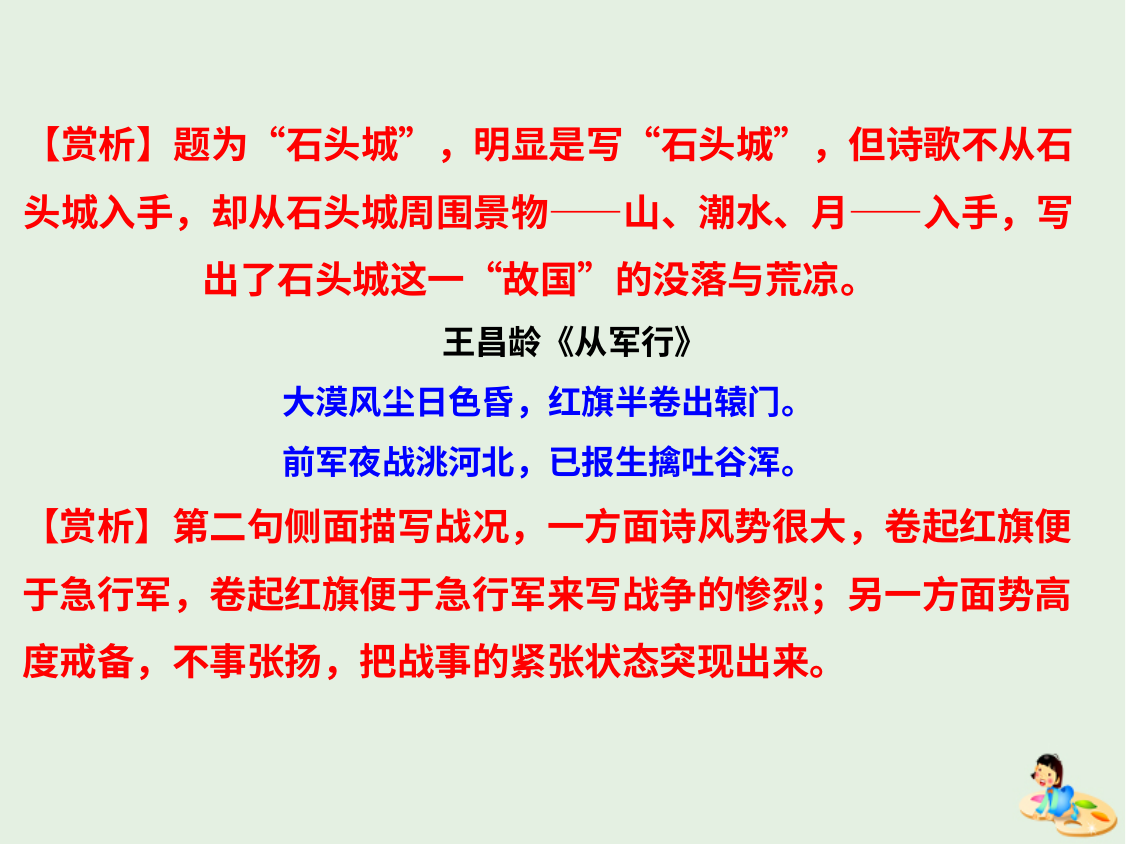

【赏析】题为“石头城”，明显是写“石头城”，但诗歌不从石头城入手，却从石头城周围景物——山、潮水、月——入手，写出了石头城这一“故国”的没落与荒凉。
      王昌龄《从军行》
大漠风尘日色昏，红旗半卷出辕门。
前军夜战洮河北，已报生擒吐谷浑。
【赏析】第二句侧面描写战况，一方面诗风势很大，卷起红旗便于急行军，卷起红旗便于急行军来写战争的惨烈；另一方面势高度戒备，不事张扬，把战事的紧张状态突现出来。